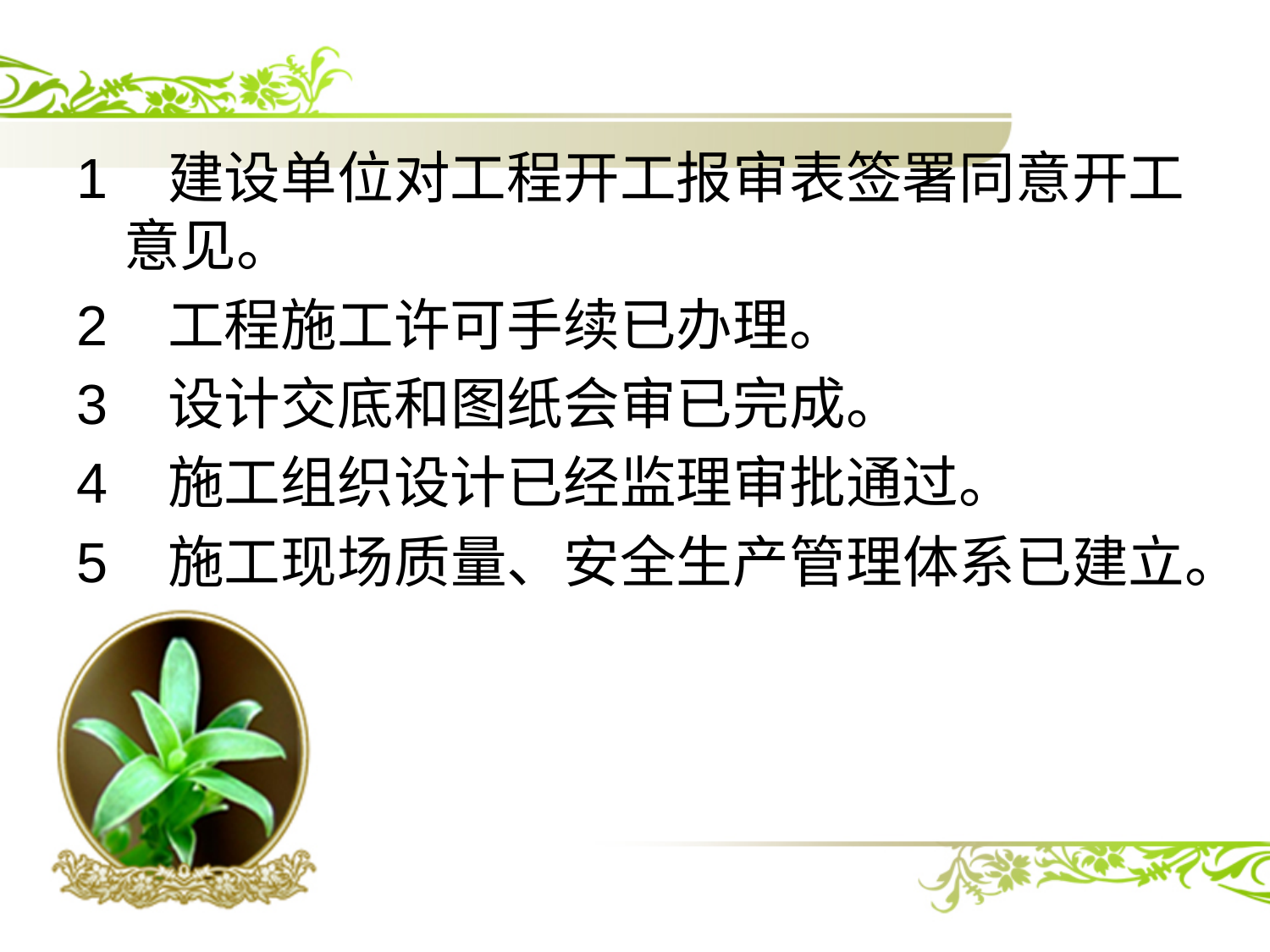

1   建设单位对工程开工报审表签署同意开工意见。
2   工程施工许可手续已办理。
3   设计交底和图纸会审已完成。
4   施工组织设计已经监理审批通过。
5   施工现场质量、安全生产管理体系已建立。